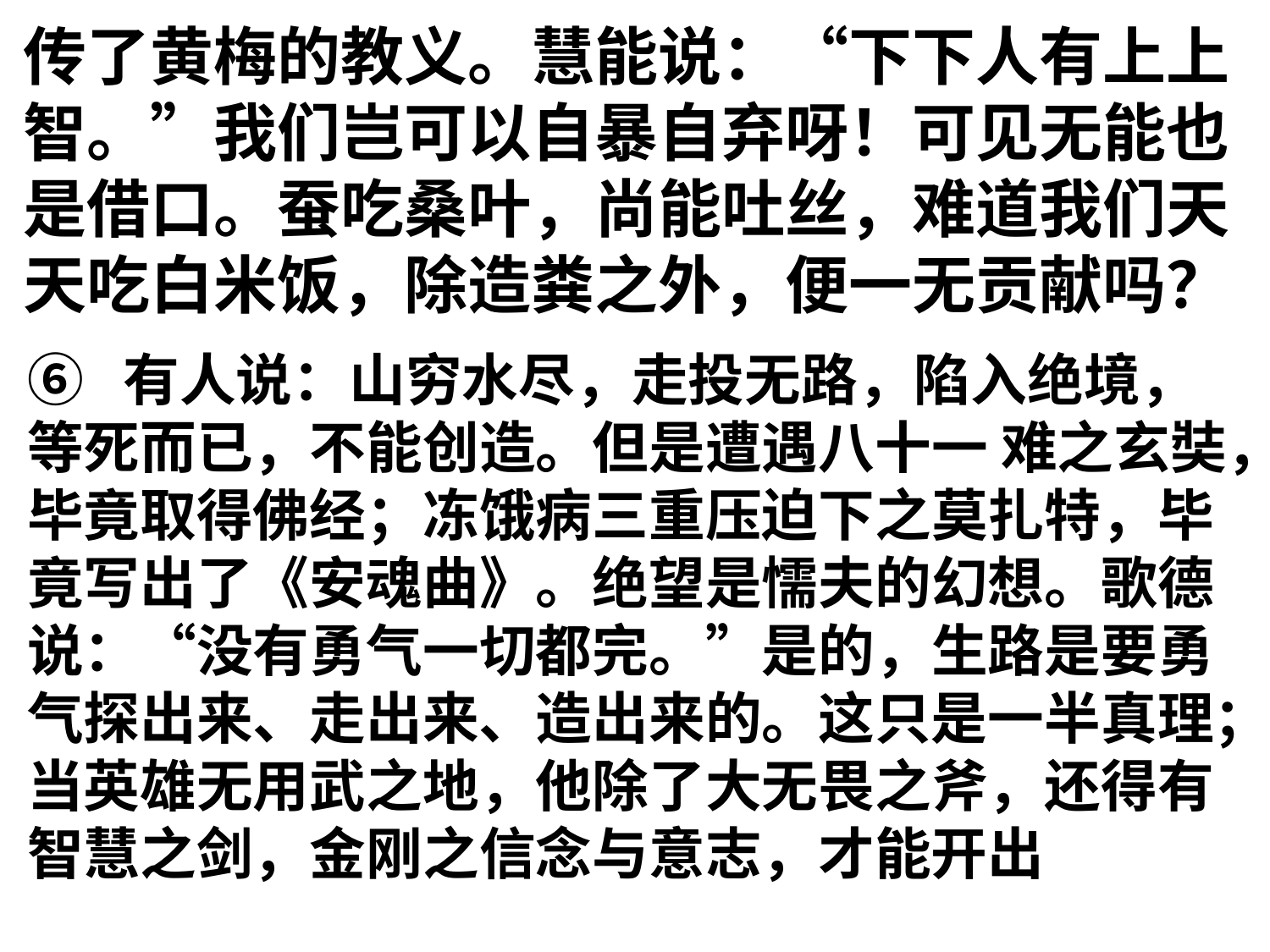

传了黄梅的教义。慧能说：“下下人有上上智。”我们岂可以自暴自弃呀！可见无能也是借口。蚕吃桑叶，尚能吐丝，难道我们天天吃白米饭，除造粪之外，便一无贡献吗？
⑥  有人说：山穷水尽，走投无路，陷入绝境，等死而已，不能创造。但是遭遇八十一 难之玄奘，毕竟取得佛经；冻饿病三重压迫下之莫扎特，毕竟写出了《安魂曲》。绝望是懦夫的幻想。歌德说：“没有勇气一切都完。”是的，生路是要勇气探出来、走出来、造出来的。这只是一半真理；当英雄无用武之地，他除了大无畏之斧，还得有智慧之剑，金刚之信念与意志，才能开出